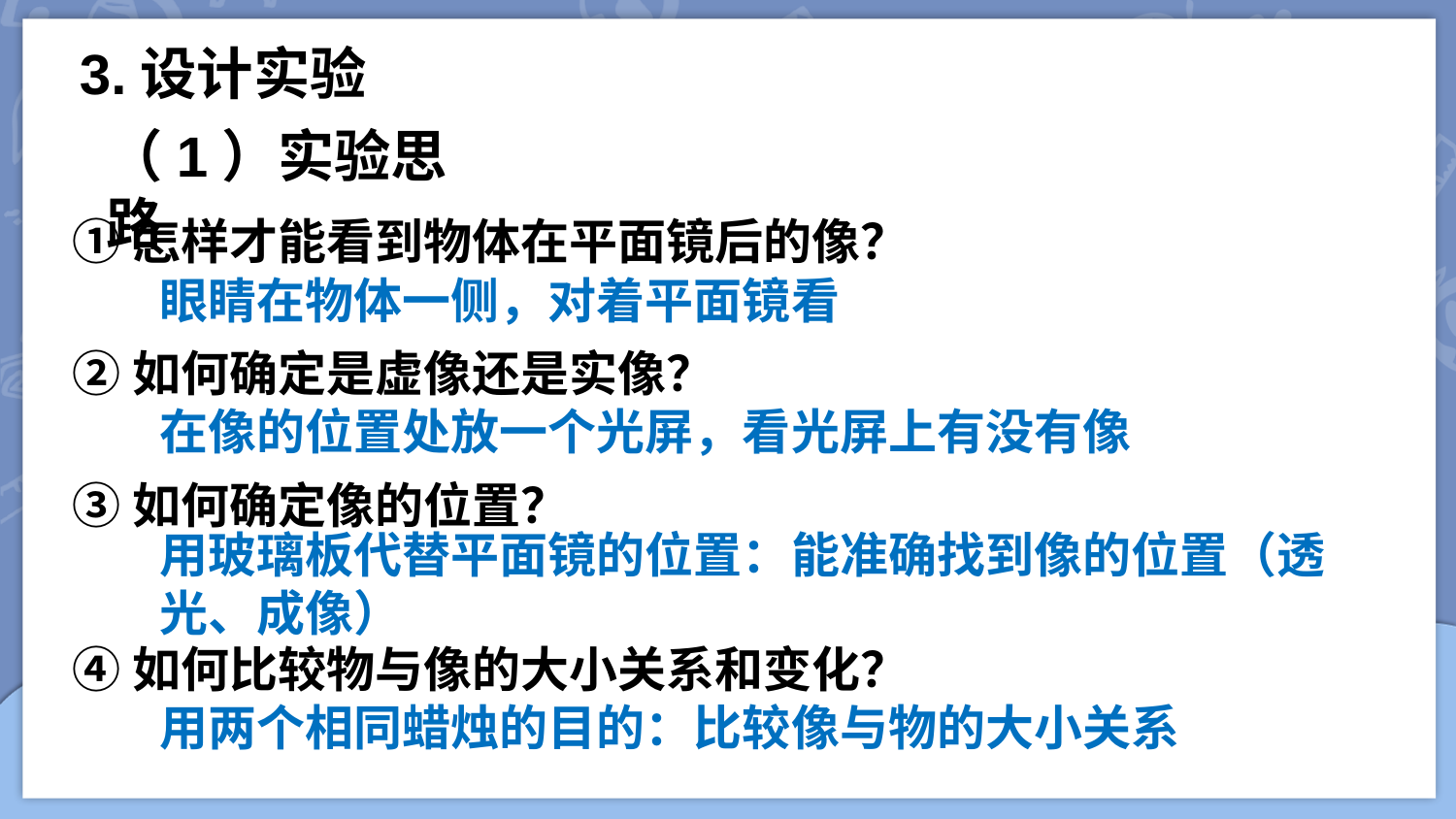

3.设计实验
（1）实验思路
①怎样才能看到物体在平面镜后的像？
眼睛在物体一侧，对着平面镜看
②如何确定是虚像还是实像？
在像的位置处放一个光屏，看光屏上有没有像
③如何确定像的位置？
用玻璃板代替平面镜的位置：能准确找到像的位置（透光、成像）
④如何比较物与像的大小关系和变化？
用两个相同蜡烛的目的：比较像与物的大小关系